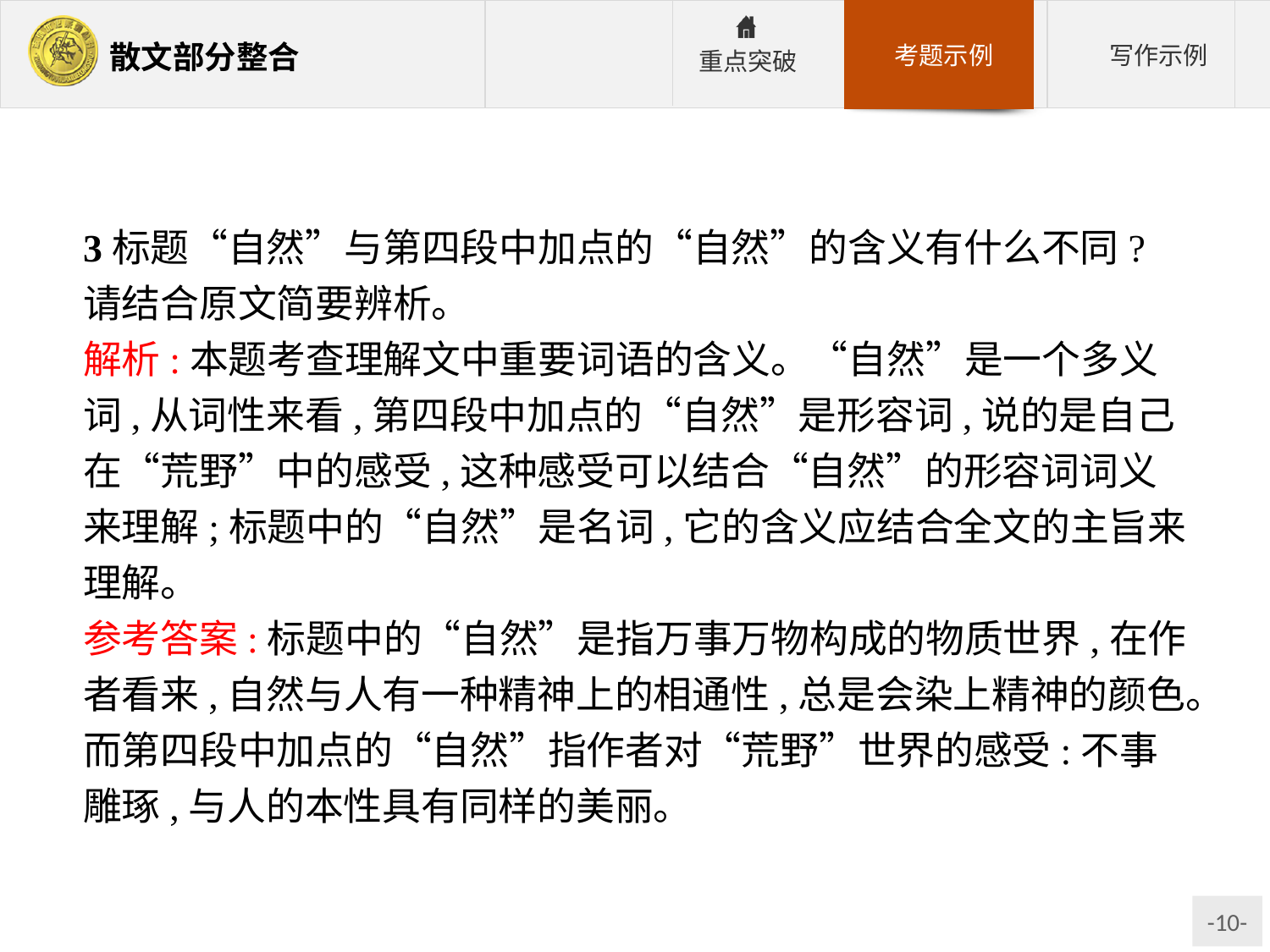

3标题“自然”与第四段中加点的“自然”的含义有什么不同?请结合原文简要辨析。
解析:本题考查理解文中重要词语的含义。“自然”是一个多义词,从词性来看,第四段中加点的“自然”是形容词,说的是自己在“荒野”中的感受,这种感受可以结合“自然”的形容词词义来理解;标题中的“自然”是名词,它的含义应结合全文的主旨来理解。
参考答案:标题中的“自然”是指万事万物构成的物质世界,在作者看来,自然与人有一种精神上的相通性,总是会染上精神的颜色。而第四段中加点的“自然”指作者对“荒野”世界的感受:不事雕琢,与人的本性具有同样的美丽。